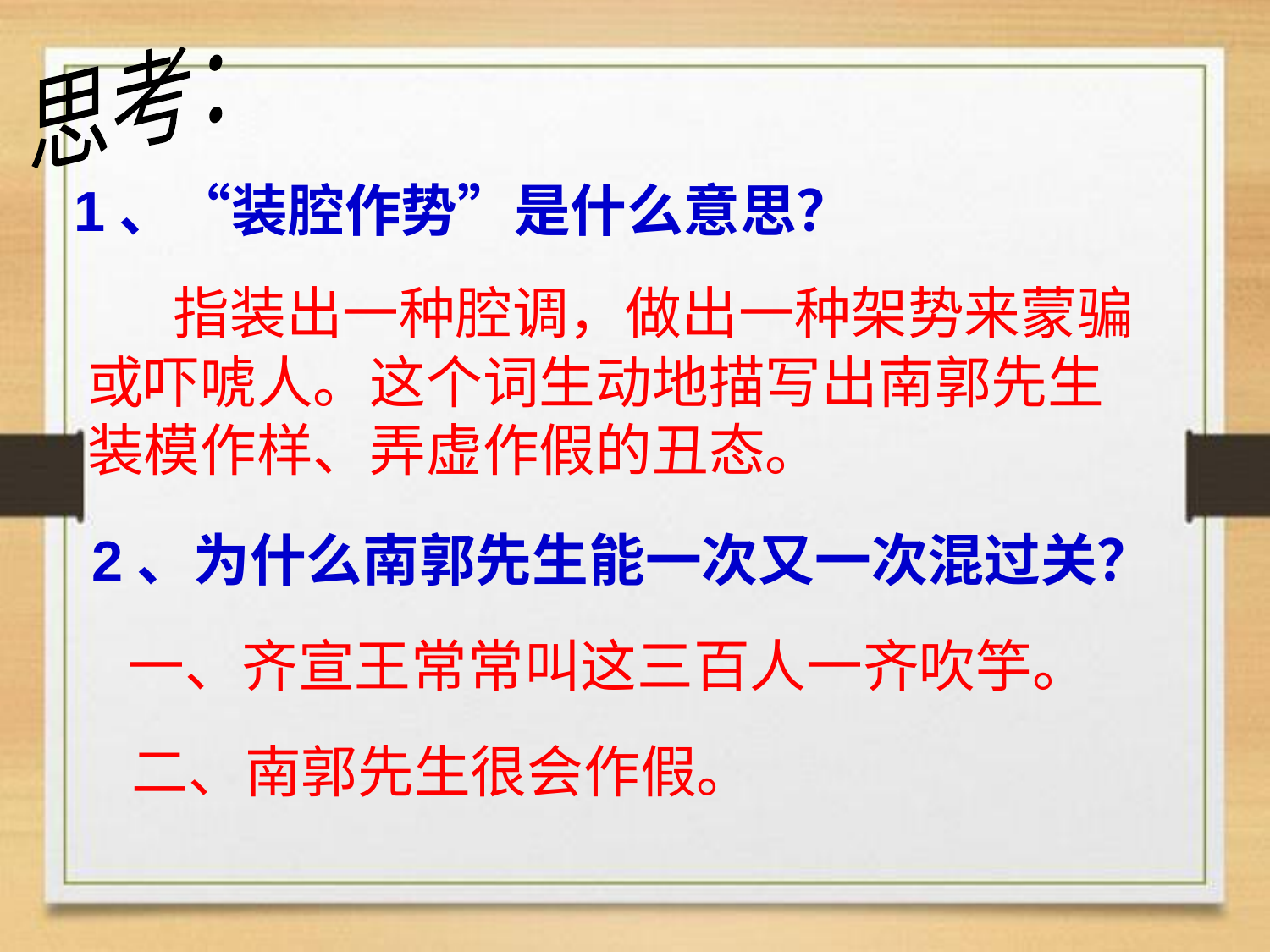

思考：
1、“装腔作势”是什么意思？
     指装出一种腔调，做出一种架势来蒙骗
或吓唬人。这个词生动地描写出南郭先生
装模作样、弄虚作假的丑态。
2、为什么南郭先生能一次又一次混过关？
一、齐宣王常常叫这三百人一齐吹竽。
二、南郭先生很会作假。